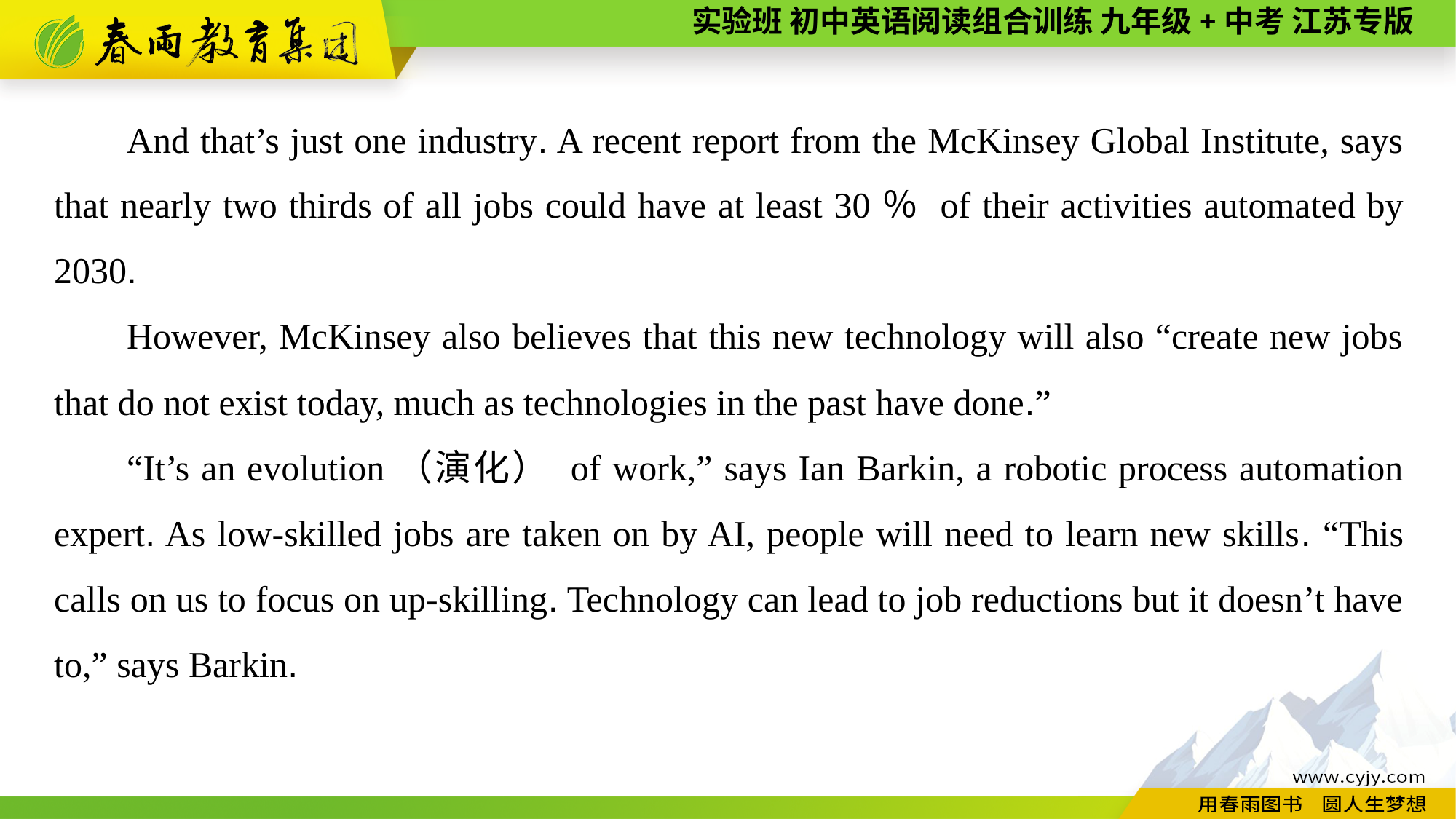

And that’s just one industry. A recent report from the McKinsey Global Institute, says that nearly two thirds of all jobs could have at least 30％ of their activities automated by 2030.
However, McKinsey also believes that this new technology will also “create new jobs that do not exist today, much as technologies in the past have done.”
“It’s an evolution（演化） of work,” says Ian Barkin, a robotic process automation expert. As low-skilled jobs are taken on by AI, people will need to learn new skills. “This calls on us to focus on up-skilling. Technology can lead to job reductions but it doesn’t have to,” says Barkin.